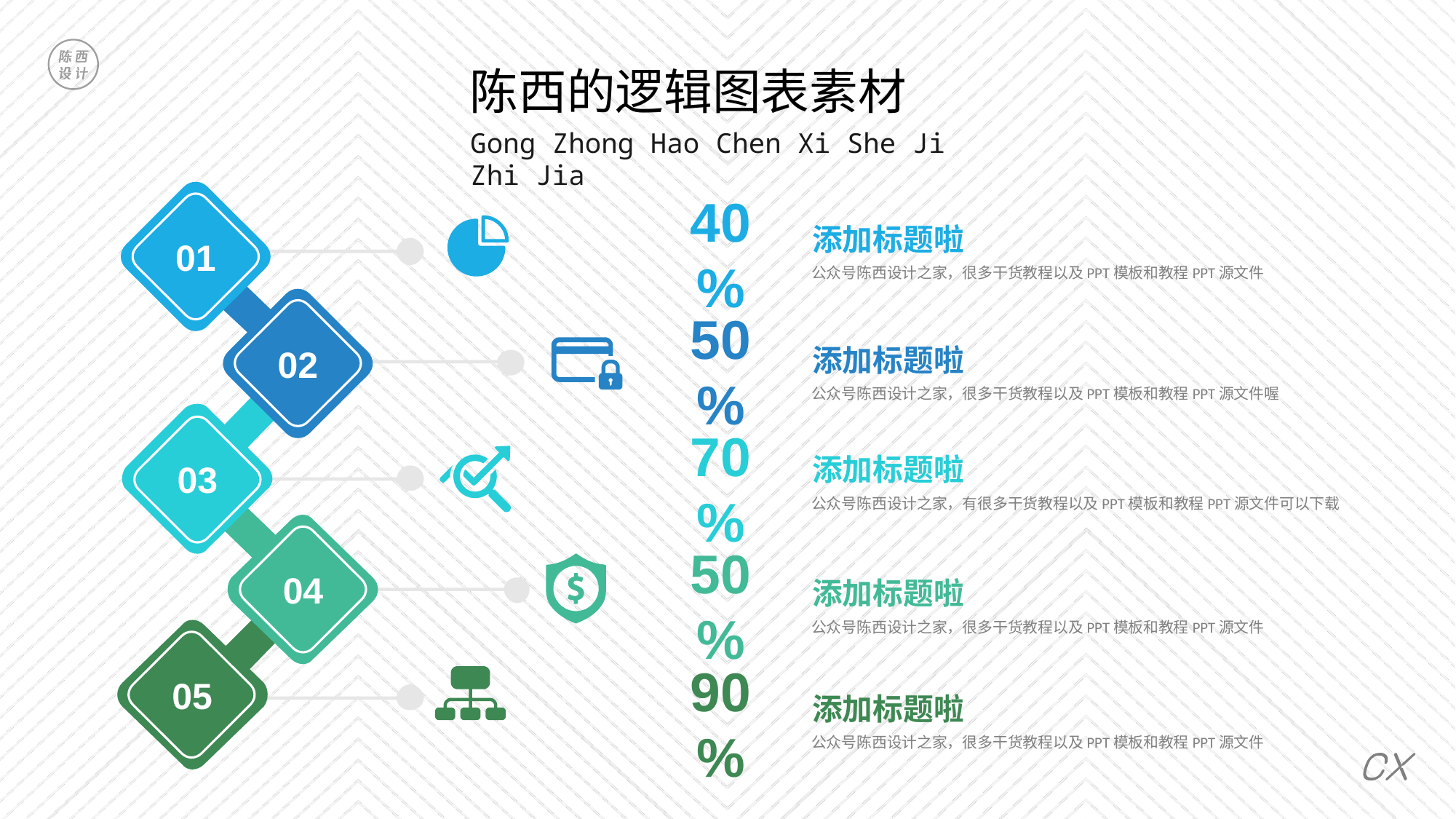

陈西的逻辑图表素材
Gong Zhong Hao Chen Xi She Ji Zhi Jia
01

添加标题啦

40%

公众号陈西设计之家，很多干货教程以及PPT模板和教程PPT源文件

02

添加标题啦
50%

公众号陈西设计之家，很多干货教程以及PPT模板和教程PPT源文件喔

03

添加标题啦

70%

公众号陈西设计之家，有很多干货教程以及PPT模板和教程PPT源文件可以下载

04

添加标题啦
50%

公众号陈西设计之家，很多干货教程以及PPT模板和教程PPT源文件
05

添加标题啦
90%
公众号陈西设计之家，很多干货教程以及PPT模板和教程PPT源文件